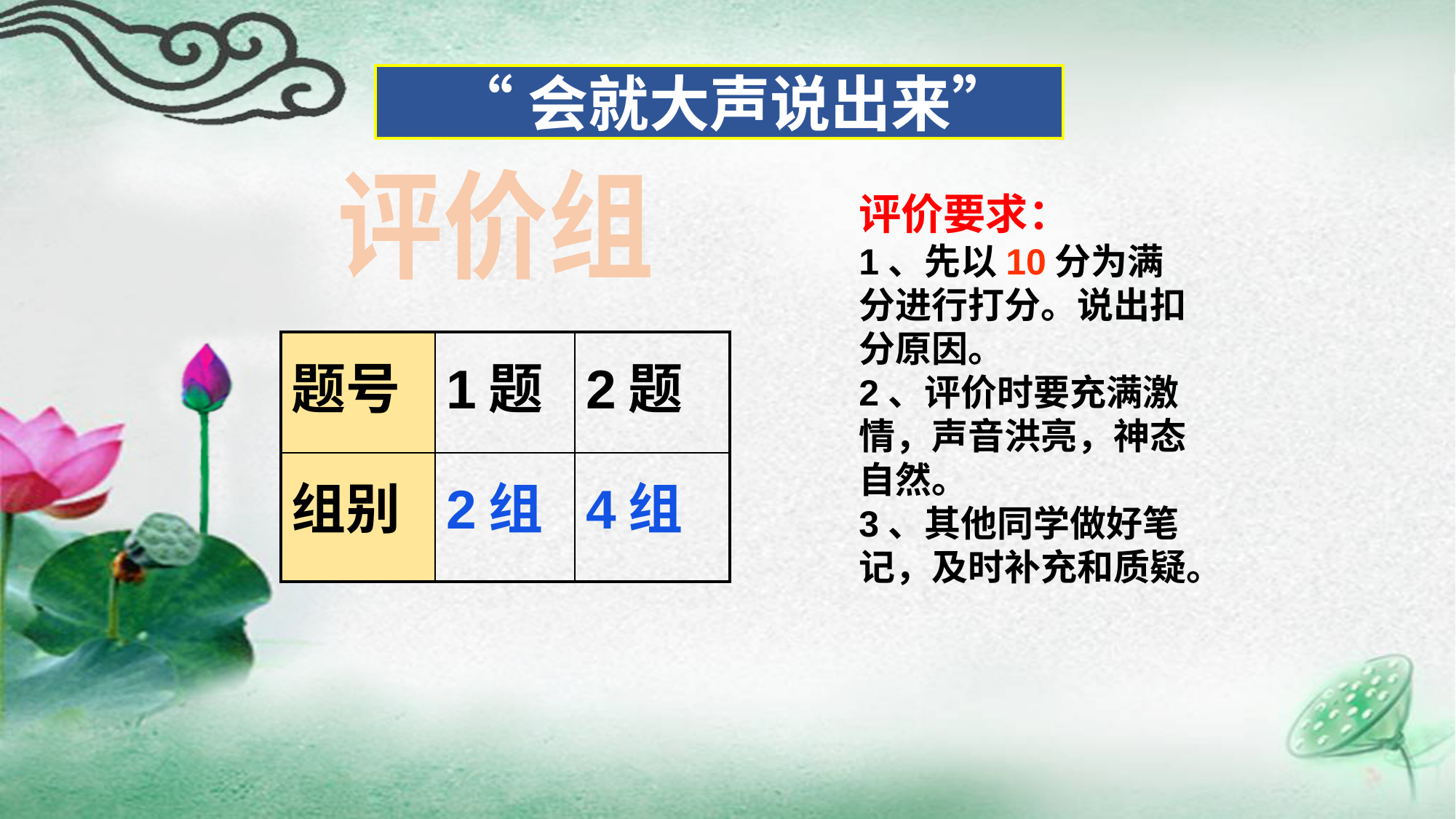

“会就大声说出来”
评价组
评价要求：
1、先以10分为满分进行打分。说出扣分原因。
2、评价时要充满激情，声音洪亮，神态自然。
3、其他同学做好笔记，及时补充和质疑。
| 题号 | 1题 | 2题 |
| --- | --- | --- |
| 组别 | 2组 | 4组 |